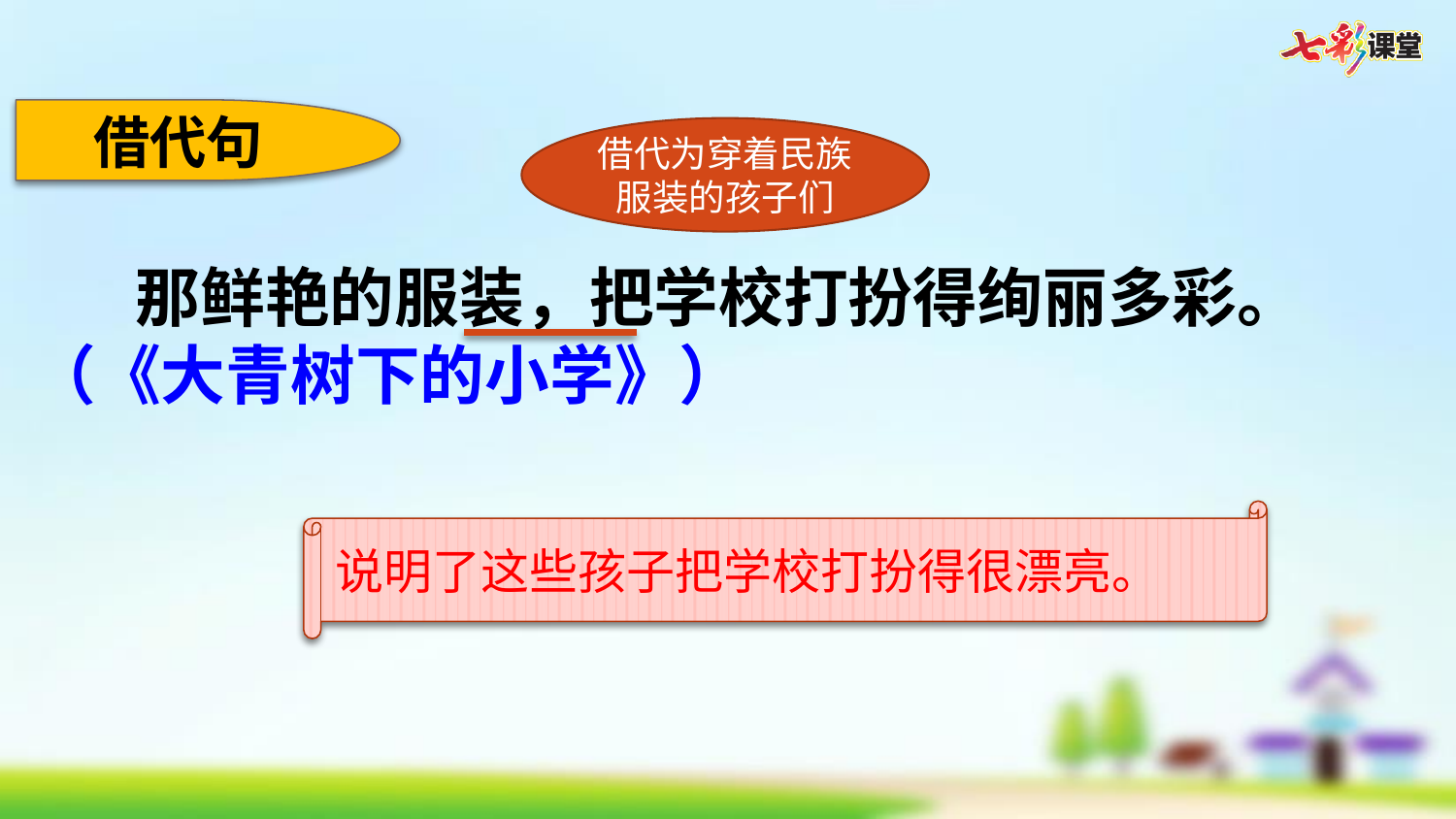

借代句
借代为穿着民族服装的孩子们
      那鲜艳的服装，把学校打扮得绚丽多彩。 （《大青树下的小学》）
说明了这些孩子把学校打扮得很漂亮。